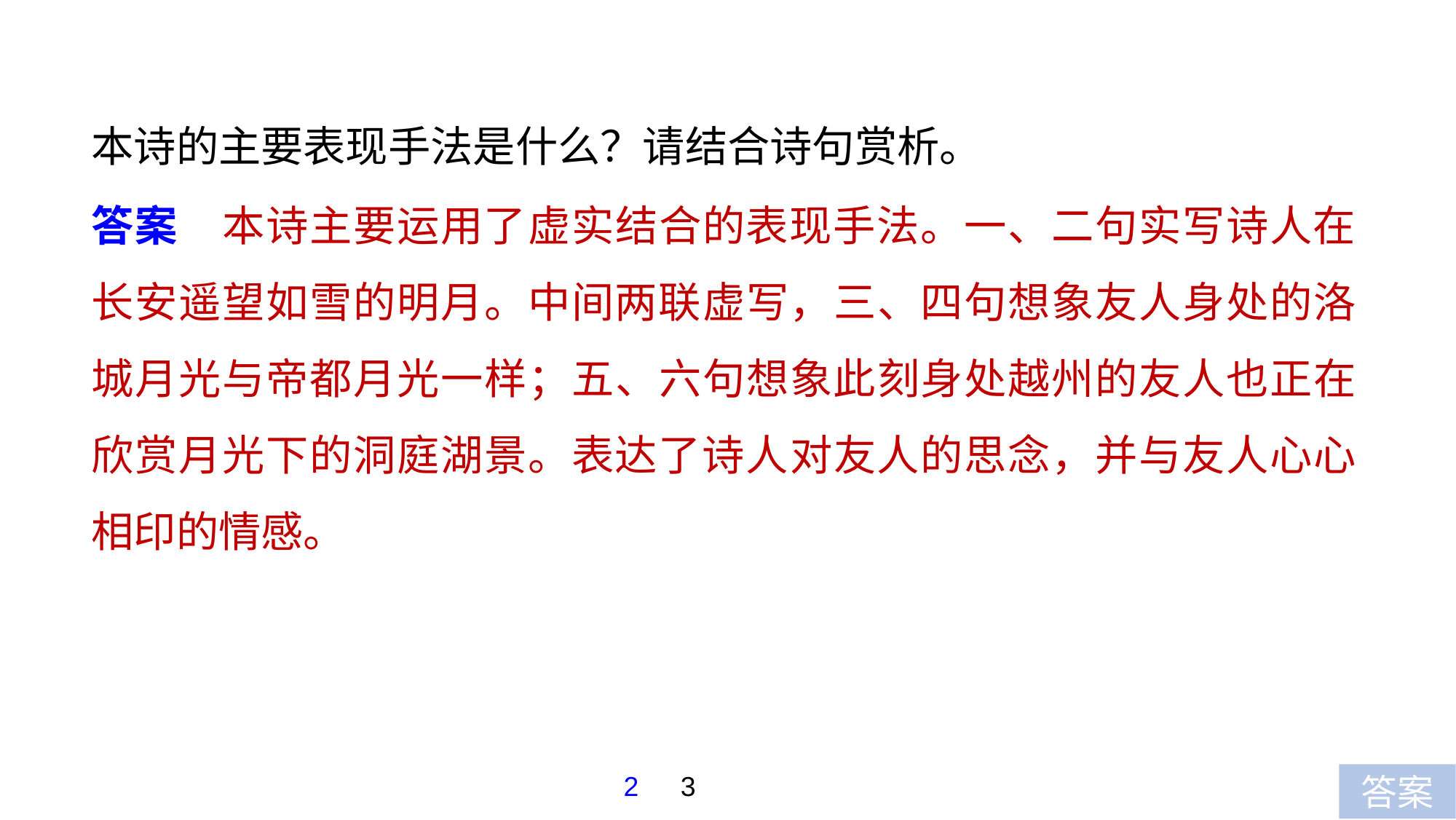

本诗的主要表现手法是什么？请结合诗句赏析。
答案　本诗主要运用了虚实结合的表现手法。一、二句实写诗人在长安遥望如雪的明月。中间两联虚写，三、四句想象友人身处的洛城月光与帝都月光一样；五、六句想象此刻身处越州的友人也正在欣赏月光下的洞庭湖景。表达了诗人对友人的思念，并与友人心心相印的情感。
2
3
答案